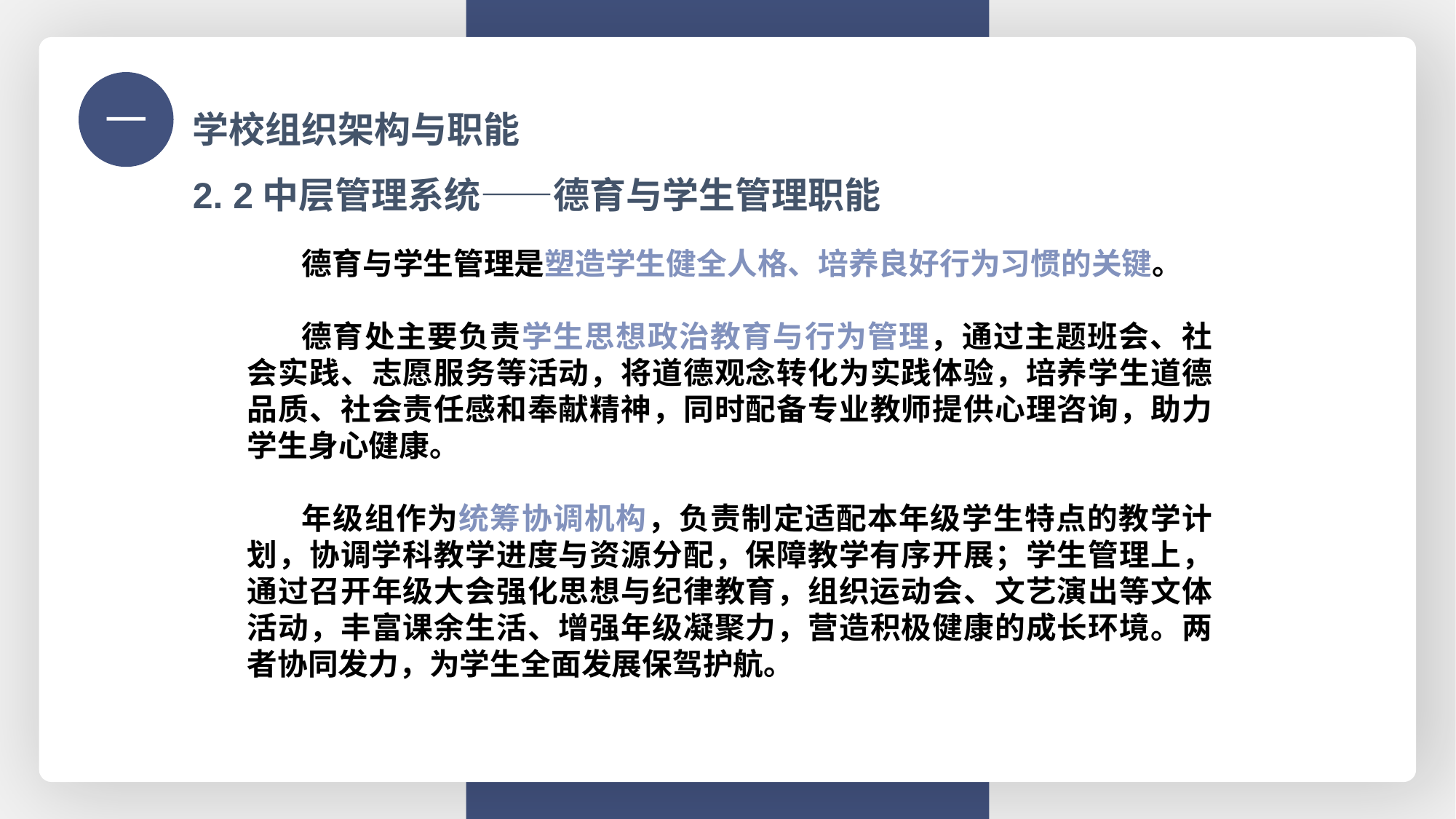

学校组织架构与职能
一
2. 2中层管理系统——德育与学生管理职能
德育与学生管理是塑造学生健全人格、培养良好行为习惯的关键。

德育处主要负责学生思想政治教育与行为管理，通过主题班会、社会实践、志愿服务等活动，将道德观念转化为实践体验，培养学生道德品质、社会责任感和奉献精神，同时配备专业教师提供心理咨询，助力学生身心健康。

年级组作为统筹协调机构，负责制定适配本年级学生特点的教学计划，协调学科教学进度与资源分配，保障教学有序开展；学生管理上，通过召开年级大会强化思想与纪律教育，组织运动会、文艺演出等文体活动，丰富课余生活、增强年级凝聚力，营造积极健康的成长环境。两者协同发力，为学生全面发展保驾护航。